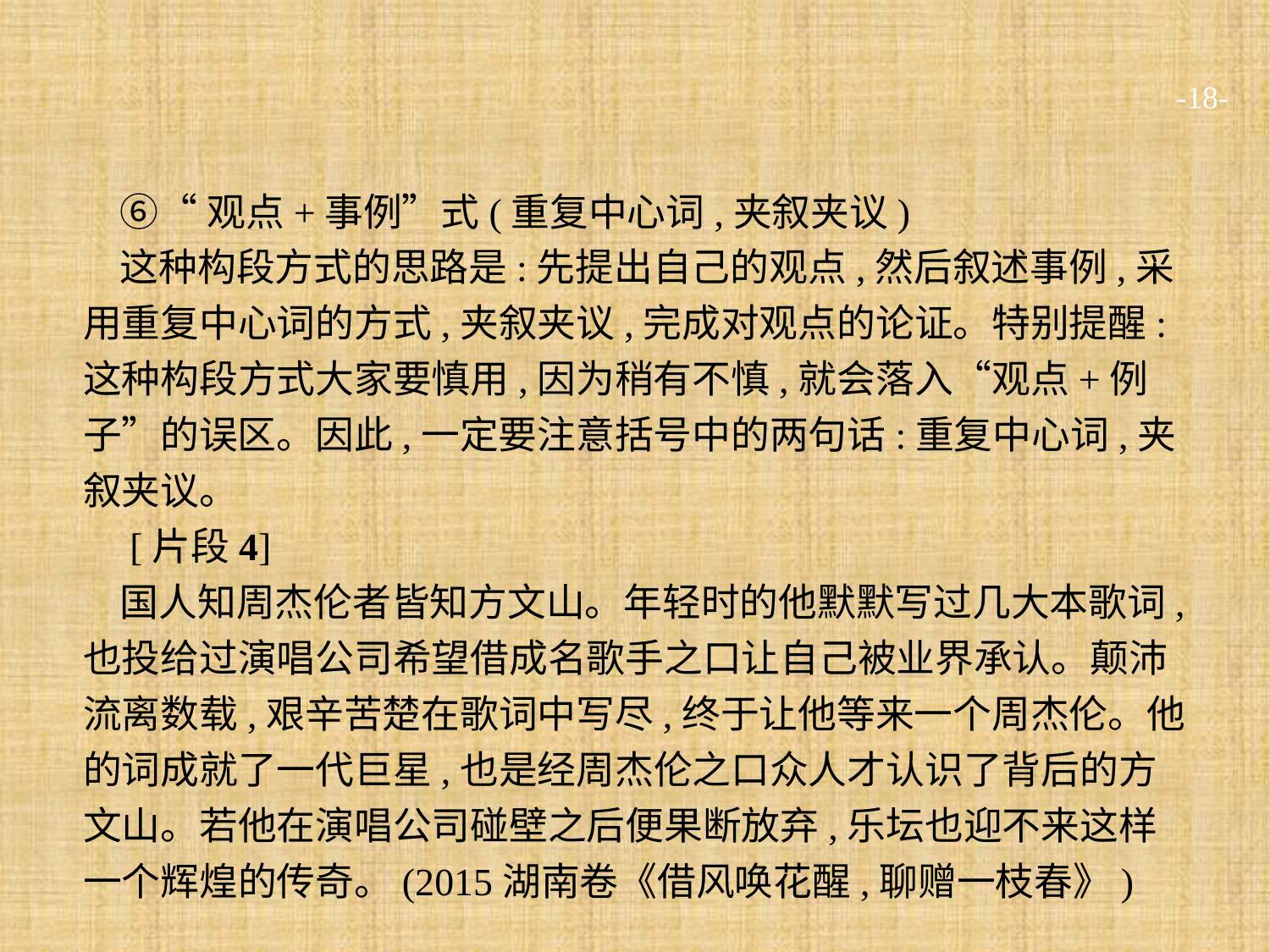

-18-
⑥“观点+事例”式(重复中心词,夹叙夹议)
这种构段方式的思路是:先提出自己的观点,然后叙述事例,采用重复中心词的方式,夹叙夹议,完成对观点的论证。特别提醒:这种构段方式大家要慎用,因为稍有不慎,就会落入“观点+例子”的误区。因此,一定要注意括号中的两句话:重复中心词,夹叙夹议。
 [片段4]
国人知周杰伦者皆知方文山。年轻时的他默默写过几大本歌词,也投给过演唱公司希望借成名歌手之口让自己被业界承认。颠沛流离数载,艰辛苦楚在歌词中写尽,终于让他等来一个周杰伦。他的词成就了一代巨星,也是经周杰伦之口众人才认识了背后的方文山。若他在演唱公司碰壁之后便果断放弃,乐坛也迎不来这样一个辉煌的传奇。(2015湖南卷《借风唤花醒,聊赠一枝春》)